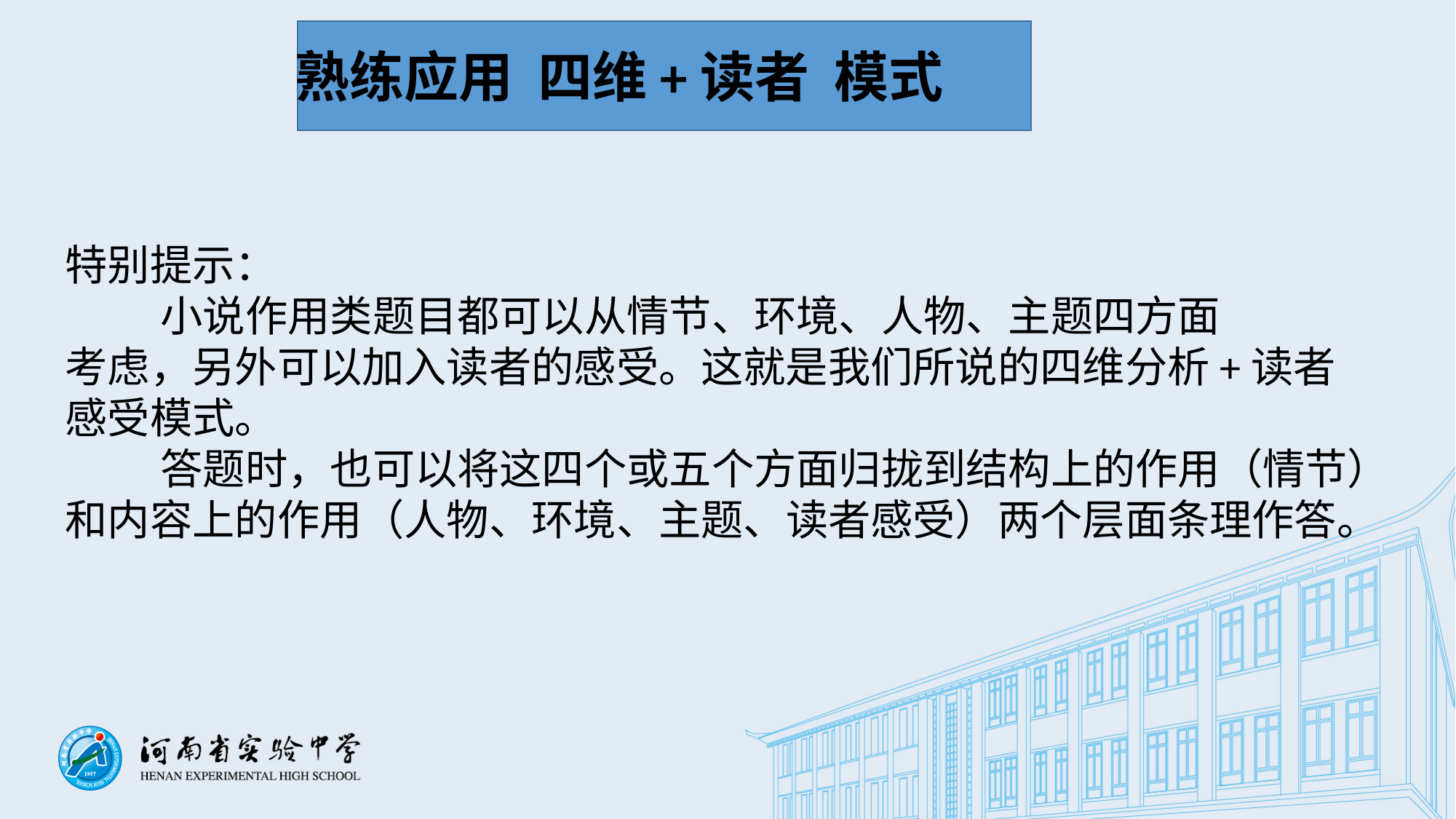

熟练应用  四维+读者  模式
特别提示：
         小说作用类题目都可以从情节、环境、人物、主题四方面
考虑，另外可以加入读者的感受。这就是我们所说的四维分析+读者
感受模式。
         答题时，也可以将这四个或五个方面归拢到结构上的作用（情节）和内容上的作用（人物、环境、主题、读者感受）两个层面条理作答。